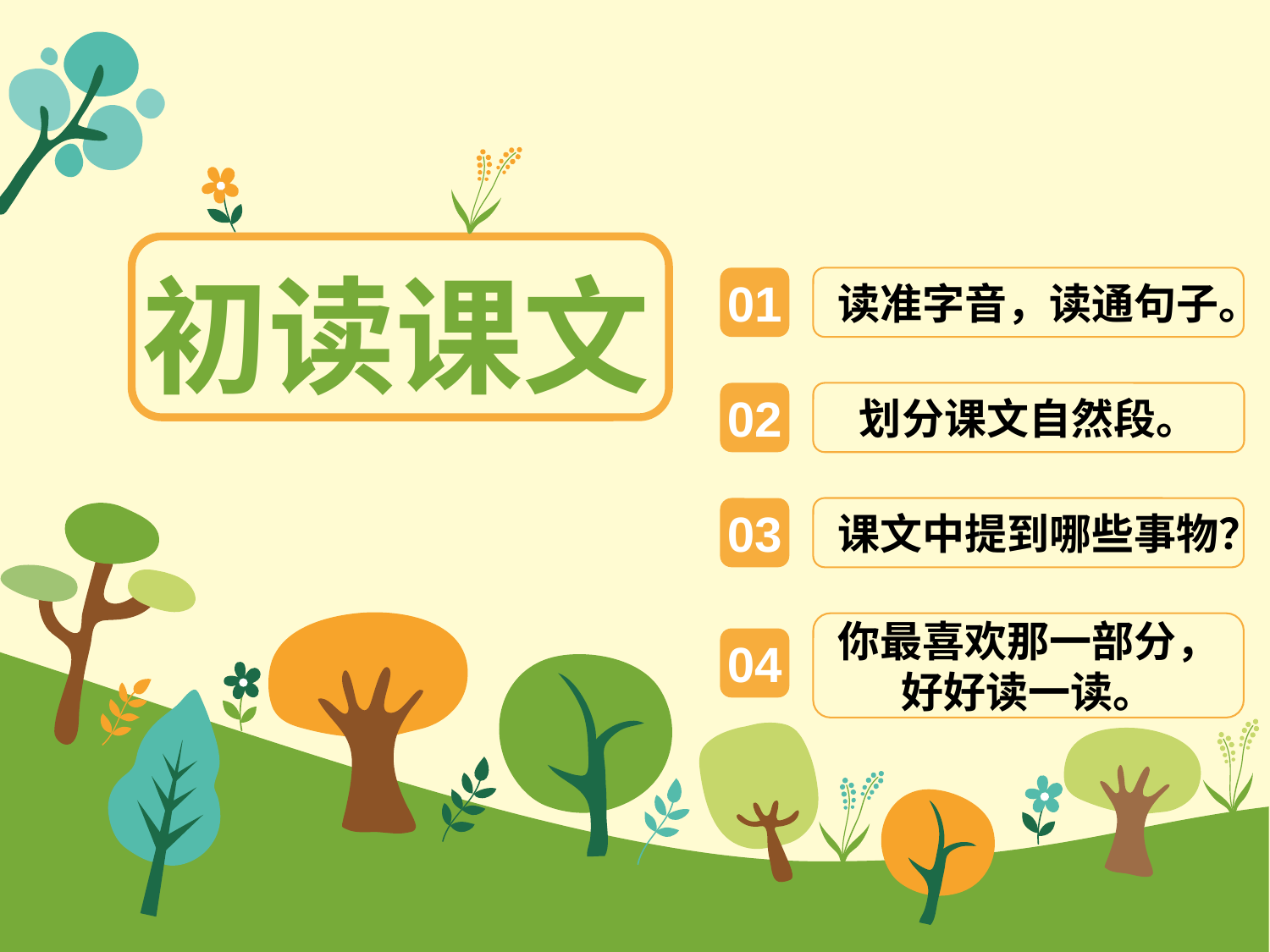

初读课文
读准字音，读通句子。
01
02
划分课文自然段。
课文中提到哪些事物？
03

你最喜欢那一部分，好好读一读。
04